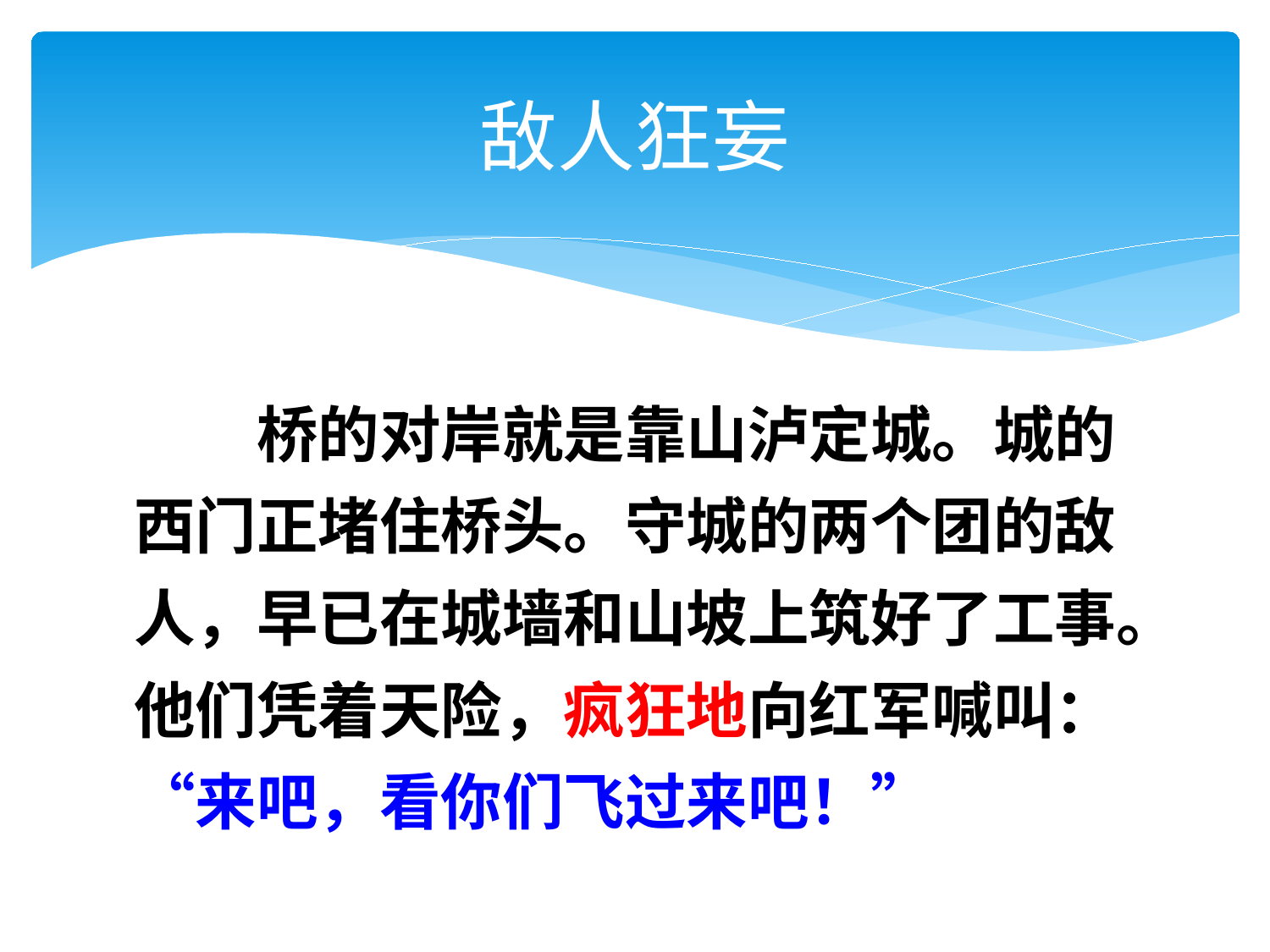

# 敌人狂妄
        桥的对岸就是靠山泸定城。城的西门正堵住桥头。守城的两个团的敌人，早已在城墙和山坡上筑好了工事。他们凭着天险，疯狂地向红军喊叫：“来吧，看你们飞过来吧！”